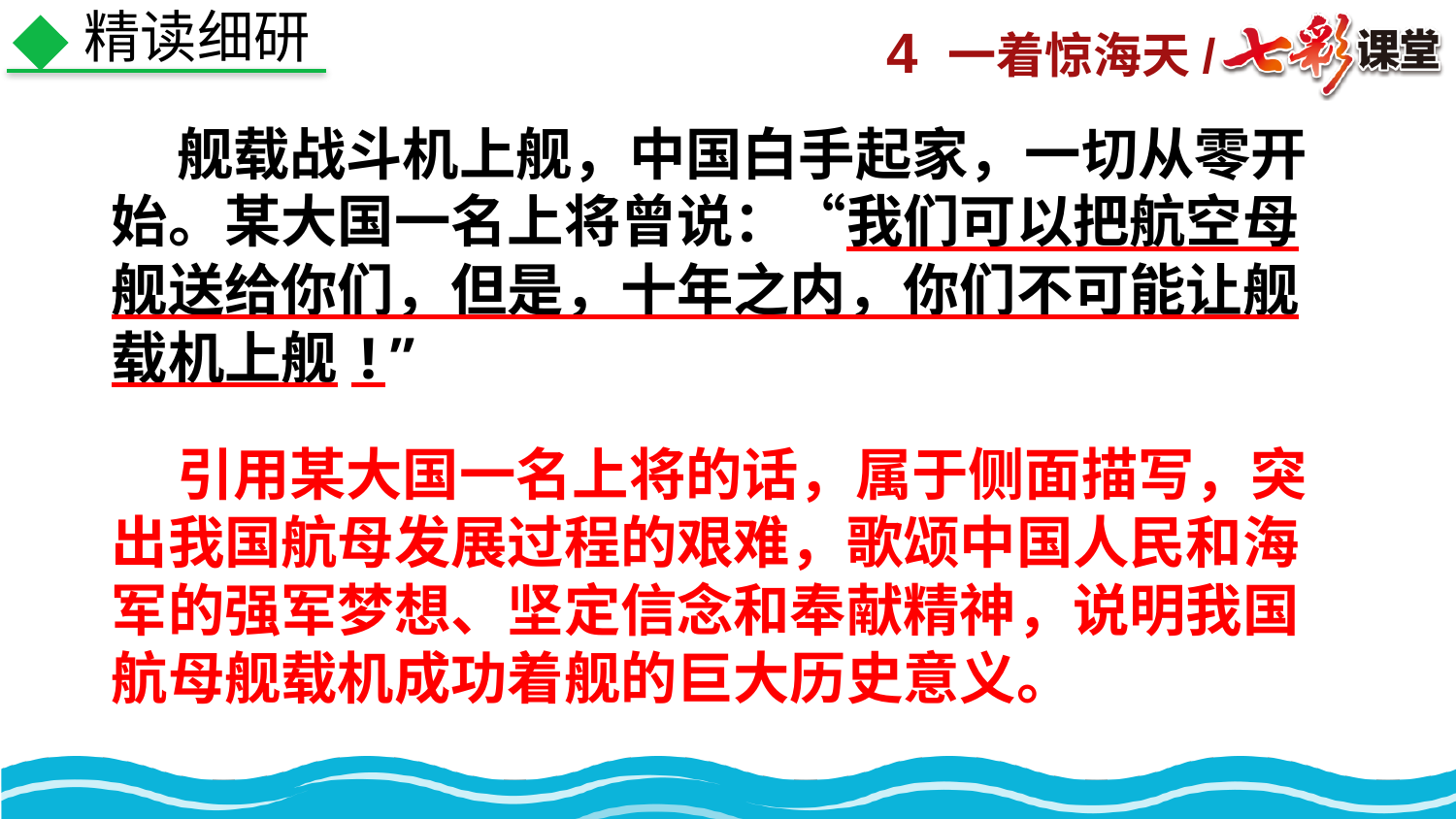

精读细研

    舰载战斗机上舰，中国白手起家，一切从零开始。某大国一名上将曾说：“我们可以把航空母舰送给你们，但是，十年之内，你们不可能让舰载机上舰!”
    引用某大国一名上将的话，属于侧面描写，突出我国航母发展过程的艰难，歌颂中国人民和海军的强军梦想、坚定信念和奉献精神，说明我国航母舰载机成功着舰的巨大历史意义。